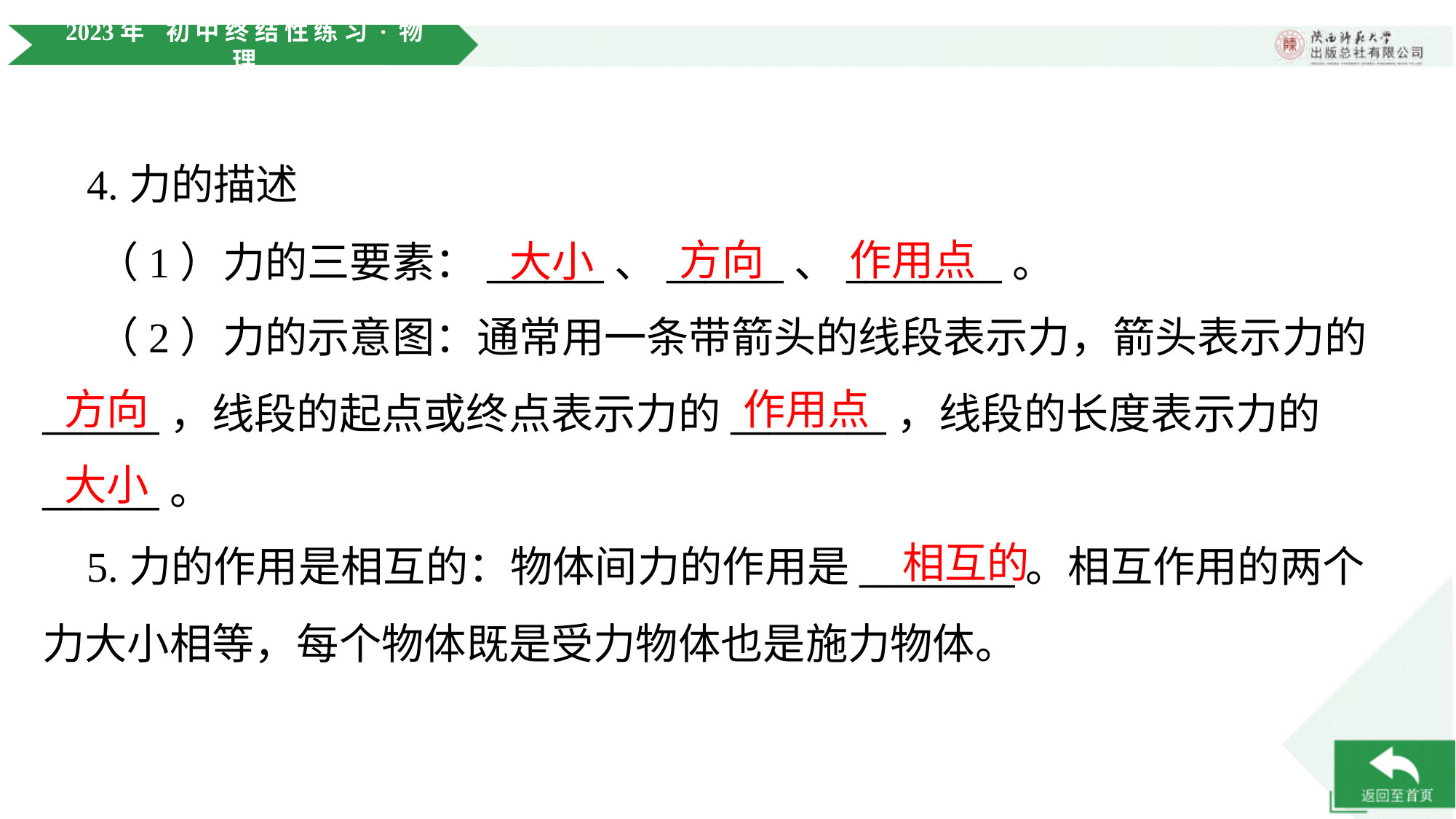

4.力的描述
方向
作用点
大小
    （1）力的三要素：______、______、________。
    （2）力的示意图：通常用一条带箭头的线段表示力，箭头表示力的
方向
作用点
______，线段的起点或终点表示力的________，线段的长度表示力的
大小
______。
相互的
    5.力的作用是相互的：物体间力的作用是________。相互作用的两个
力大小相等，每个物体既是受力物体也是施力物体。